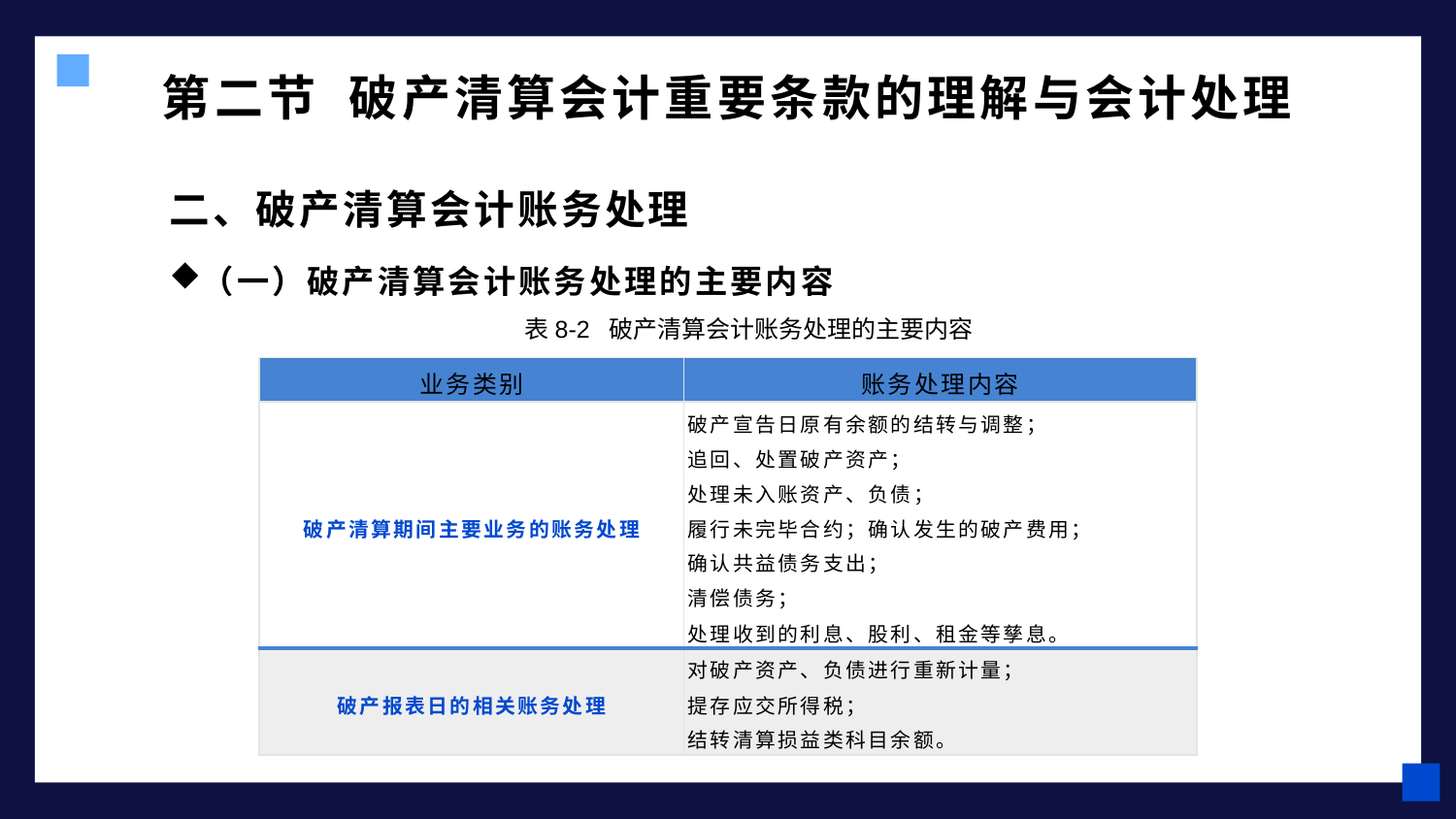

# 第二节  破产清算会计重要条款的理解与会计处理
二、破产清算会计账务处理
（一）破产清算会计账务处理的主要内容
表8-2  破产清算会计账务处理的主要内容
| 业务类别 | 账务处理内容 |
| --- | --- |
| 破产清算期间主要业务的账务处理 | 破产宣告日原有余额的结转与调整； 追回、处置破产资产； 处理未入账资产、负债； 履行未完毕合约；确认发生的破产费用； 确认共益债务支出； 清偿债务； 处理收到的利息、股利、租金等孳息。 |
| 破产报表日的相关账务处理 | 对破产资产、负债进行重新计量； 提存应交所得税； 结转清算损益类科目余额。 |